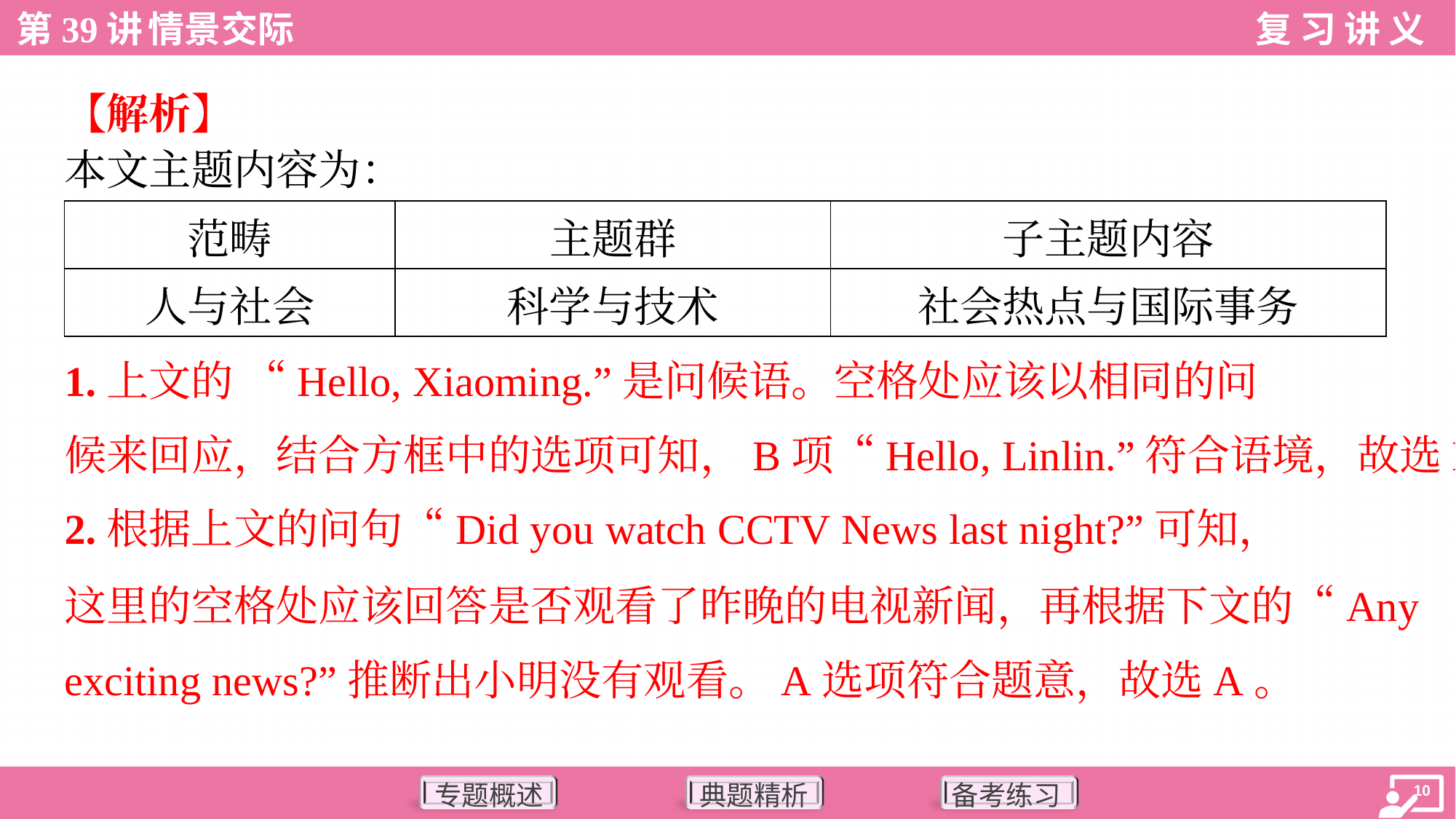

【解析】
本文主题内容为：
| 范畴 | 主题群 | 子主题内容 |
| --- | --- | --- |
| 人与社会 | 科学与技术 | 社会热点与国际事务 |
1.上文的 “Hello, Xiaoming.”是问候语。空格处应该以相同的问
候来回应，结合方框中的选项可知，B项“Hello, Linlin.”符合语境，故选B。
2.根据上文的问句“Did you watch CCTV News last night?”可知，
这里的空格处应该回答是否观看了昨晚的电视新闻，再根据下文的“Any
exciting news?”推断出小明没有观看。A选项符合题意，故选A。